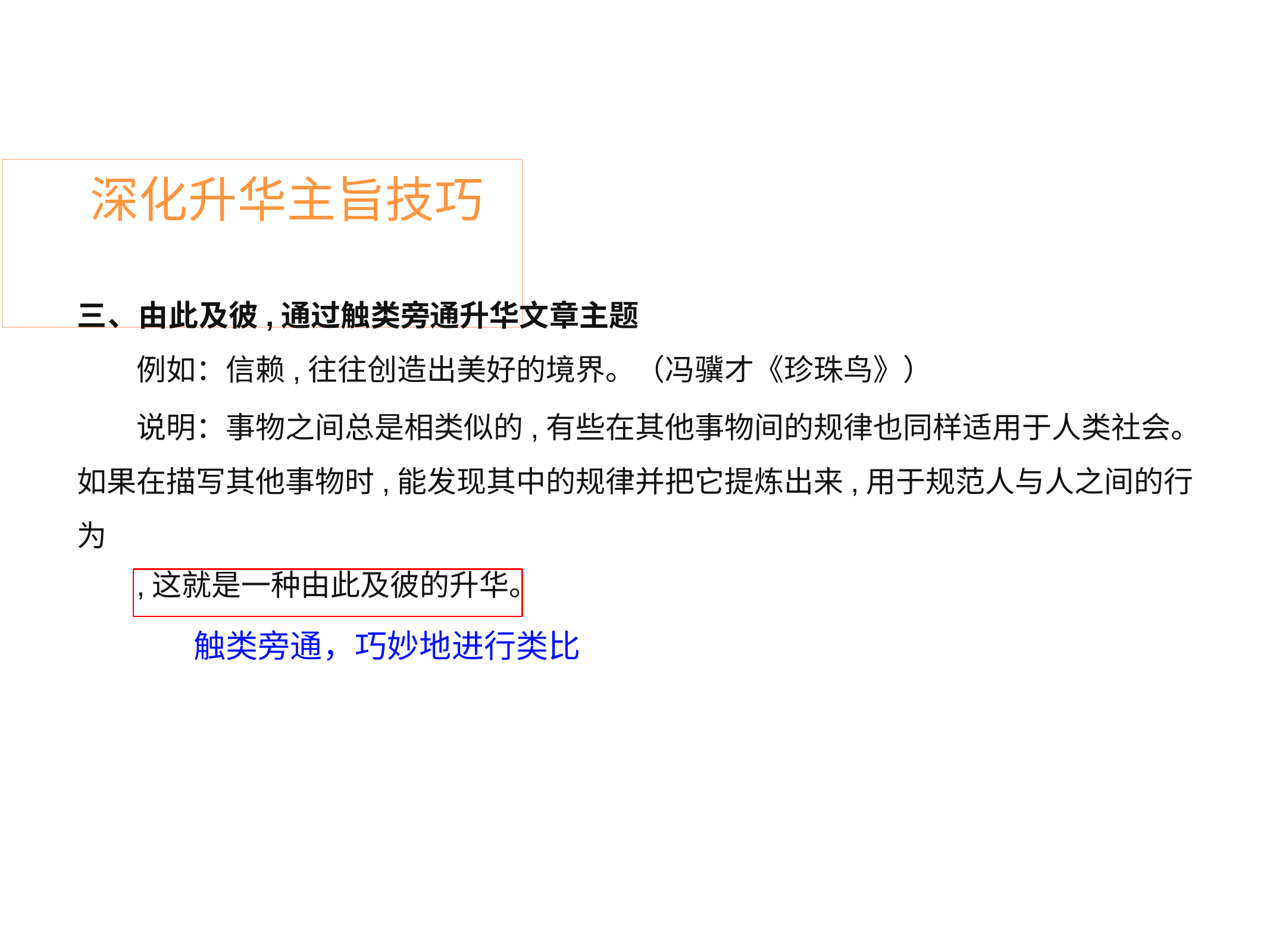

# 深化升华主旨技巧
三、由此及彼,通过触类旁通升华文章主题
例如：信赖,往往创造出美好的境界。（冯骥才《珍珠鸟》）
说明：事物之间总是相类似的,有些在其他事物间的规律也同样适用于人类社会。 如果在描写其他事物时,能发现其中的规律并把它提炼出来,用于规范人与人之间的行为
,这就是一种由此及彼的升华。
触类旁通，巧妙地进行类比